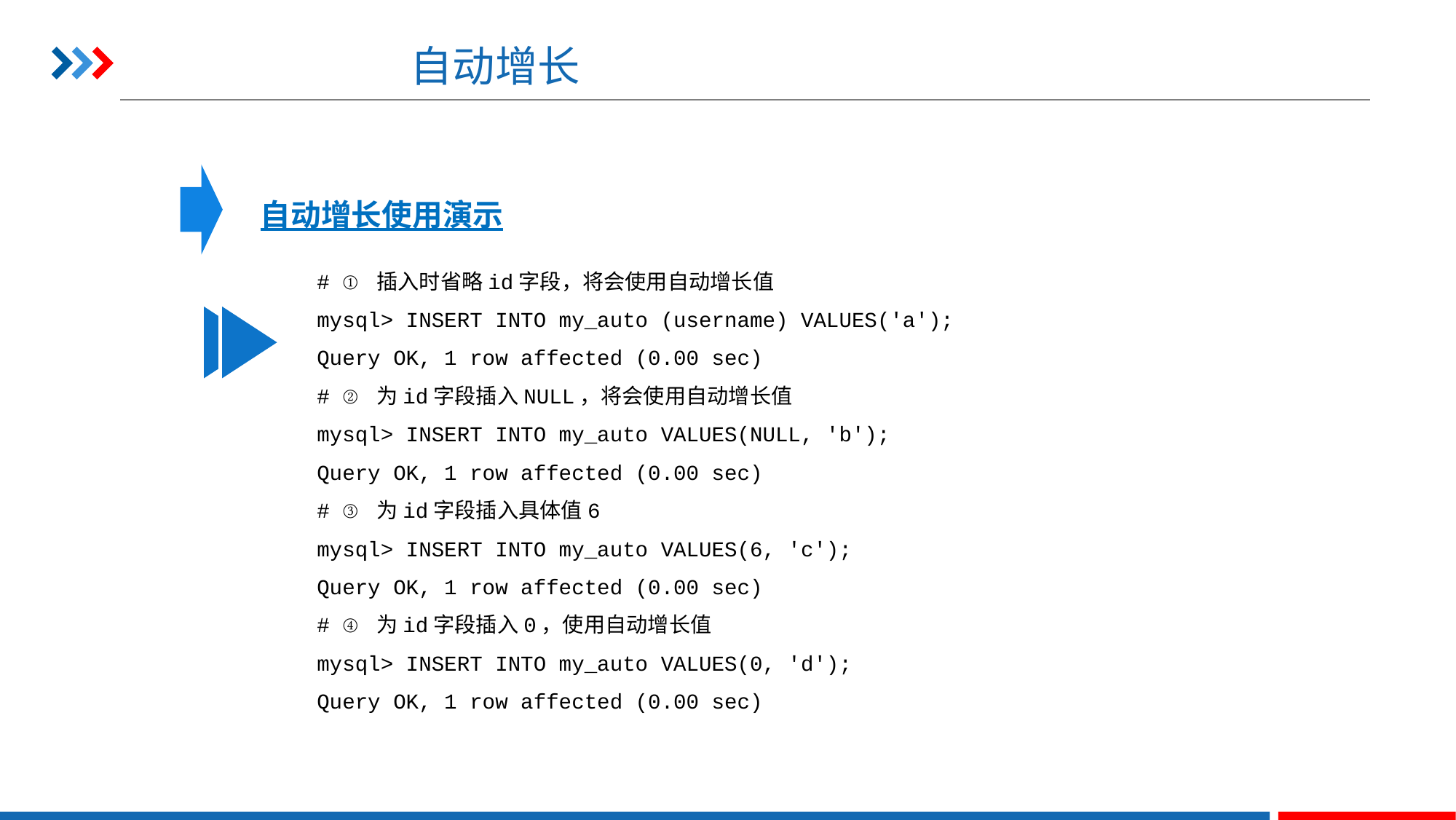

# 自动增长

自动增长使用演示
# ① 插入时省略id字段，将会使用自动增长值
mysql> INSERT INTO my_auto (username) VALUES('a');
Query OK, 1 row affected (0.00 sec)
# ② 为id字段插入NULL，将会使用自动增长值
mysql> INSERT INTO my_auto VALUES(NULL, 'b');
Query OK, 1 row affected (0.00 sec)
# ③ 为id字段插入具体值6
mysql> INSERT INTO my_auto VALUES(6, 'c');
Query OK, 1 row affected (0.00 sec)
# ④ 为id字段插入0，使用自动增长值
mysql> INSERT INTO my_auto VALUES(0, 'd');
Query OK, 1 row affected (0.00 sec)